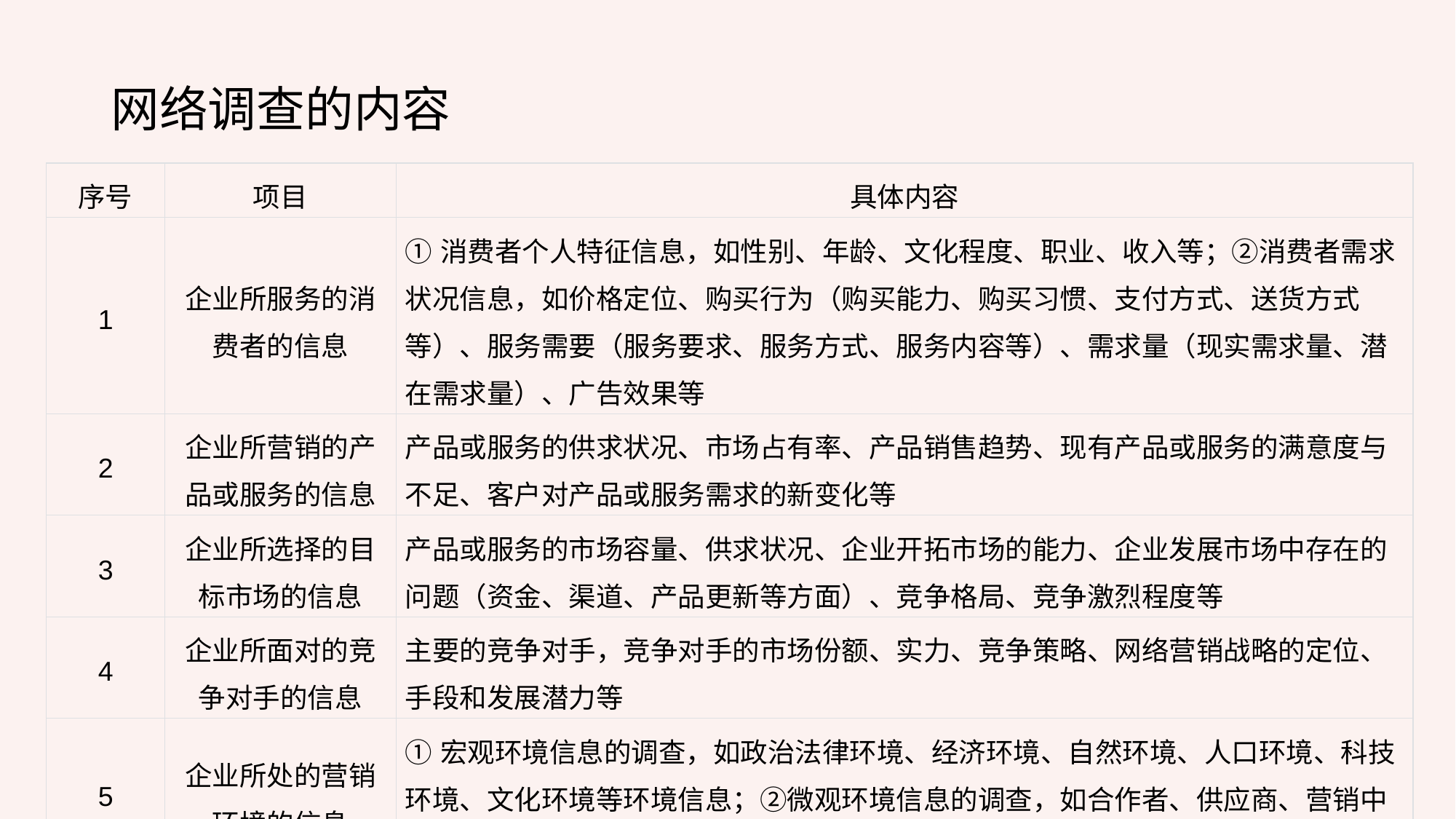

网络调查的内容
| 序号 | 项目 | 具体内容 |
| --- | --- | --- |
| 1 | 企业所服务的消费者的信息 | ①消费者个人特征信息，如性别、年龄、文化程度、职业、收入等；②消费者需求状况信息，如价格定位、购买行为（购买能力、购买习惯、支付方式、送货方式等）、服务需要（服务要求、服务方式、服务内容等）、需求量（现实需求量、潜在需求量）、广告效果等 |
| 2 | 企业所营销的产品或服务的信息 | 产品或服务的供求状况、市场占有率、产品销售趋势、现有产品或服务的满意度与不足、客户对产品或服务需求的新变化等 |
| 3 | 企业所选择的目标市场的信息 | 产品或服务的市场容量、供求状况、企业开拓市场的能力、企业发展市场中存在的问题（资金、渠道、产品更新等方面）、竞争格局、竞争激烈程度等 |
| 4 | 企业所面对的竞争对手的信息 | 主要的竞争对手，竞争对手的市场份额、实力、竞争策略、网络营销战略的定位、手段和发展潜力等 |
| 5 | 企业所处的营销环境的信息 | ①宏观环境信息的调查，如政治法律环境、经济环境、自然环境、人口环境、科技环境、文化环境等环境信息；②微观环境信息的调查，如合作者、供应商、营销中介、社区公众等方面的信息 |